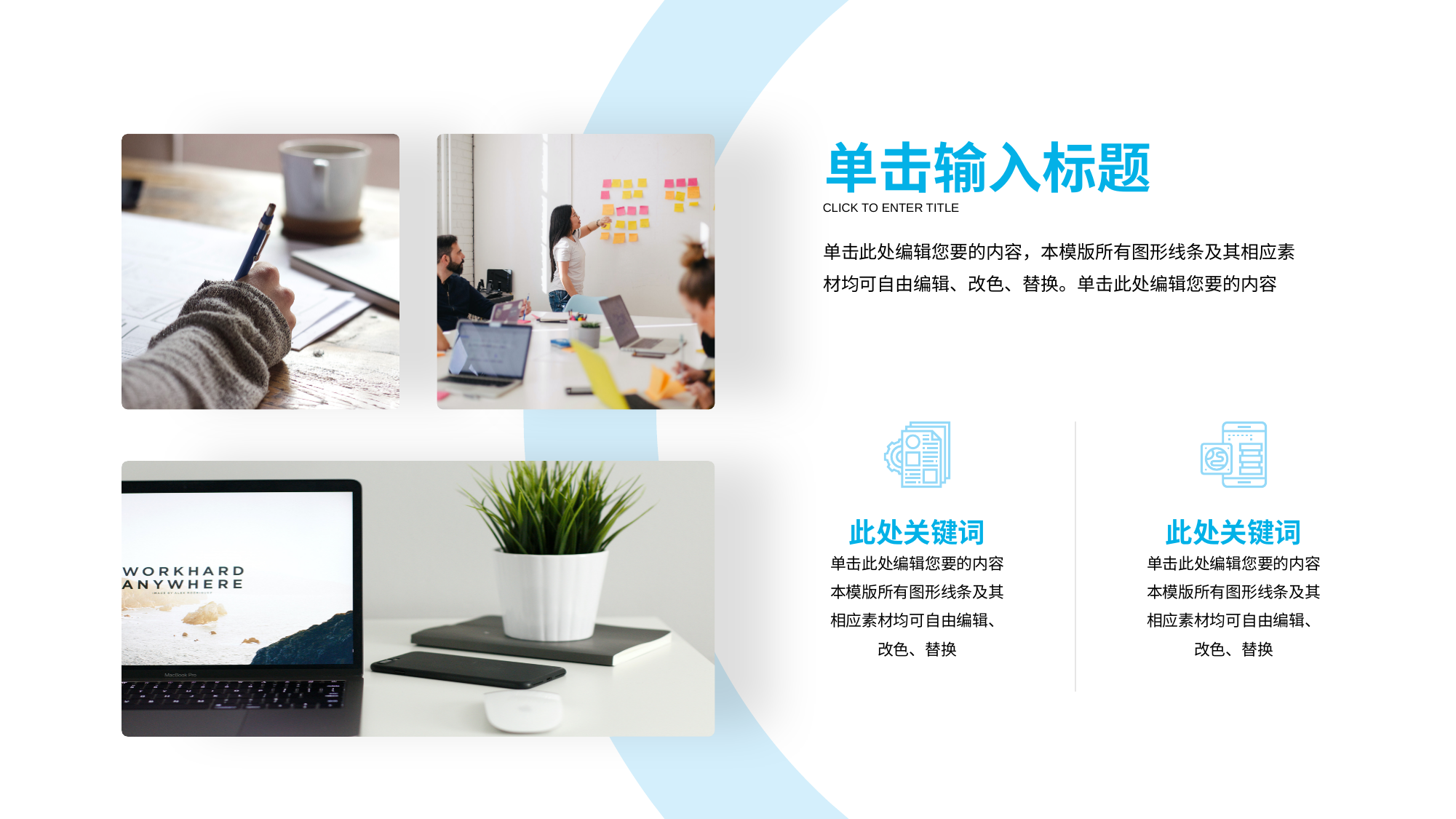

单击输入标题
CLICK TO ENTER TITLE
单击此处编辑您要的内容，本模版所有图形线条及其相应素材均可自由编辑、改色、替换。单击此处编辑您要的内容

此处关键词
此处关键词
单击此处编辑您要的内容本模版所有图形线条及其相应素材均可自由编辑、改色、替换
单击此处编辑您要的内容本模版所有图形线条及其相应素材均可自由编辑、改色、替换